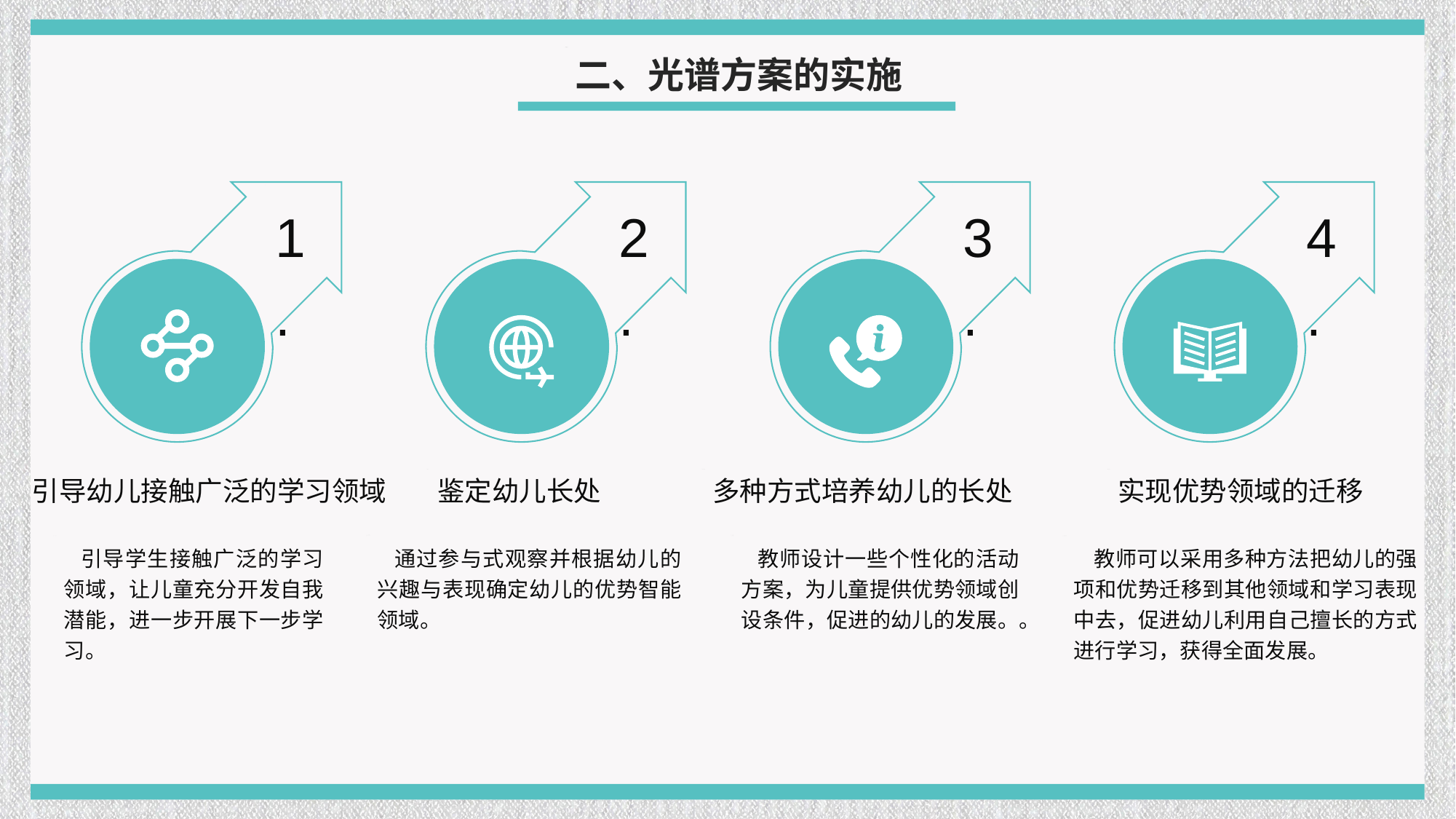

二、光谱方案的实施

1.
2.
3.
4.

引导幼儿接触广泛的学习领域
鉴定幼儿长处
多种方式培养幼儿的长处
实现优势领域的迁移
  引导学生接触广泛的学习领域，让儿童充分开发自我潜能，进一步开展下一步学习。
  通过参与式观察并根据幼儿的兴趣与表现确定幼儿的优势智能领域。
  教师设计一些个性化的活动方案，为儿童提供优势领域创设条件，促进的幼儿的发展。。
   教师可以采用多种方法把幼儿的强项和优势迁移到其他领域和学习表现中去，促进幼儿利用自己擅长的方式进行学习，获得全面发展。